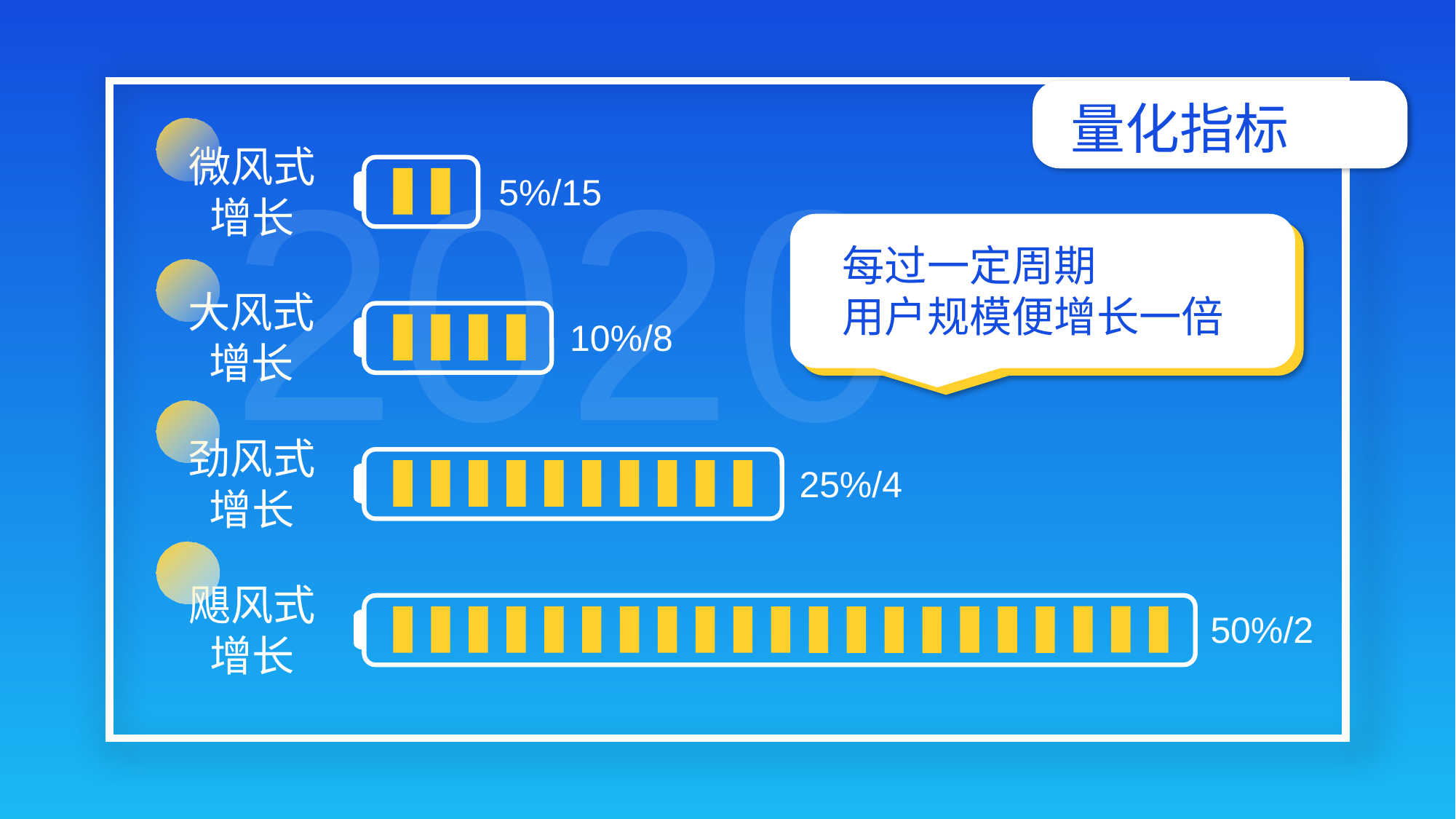

量化指标
2020

微风式增长

5%/15

每过一定周期
用户规模便增长一倍

大风式增长

10%/8

劲风式增长

25%/4

飓风式增长

50%/2